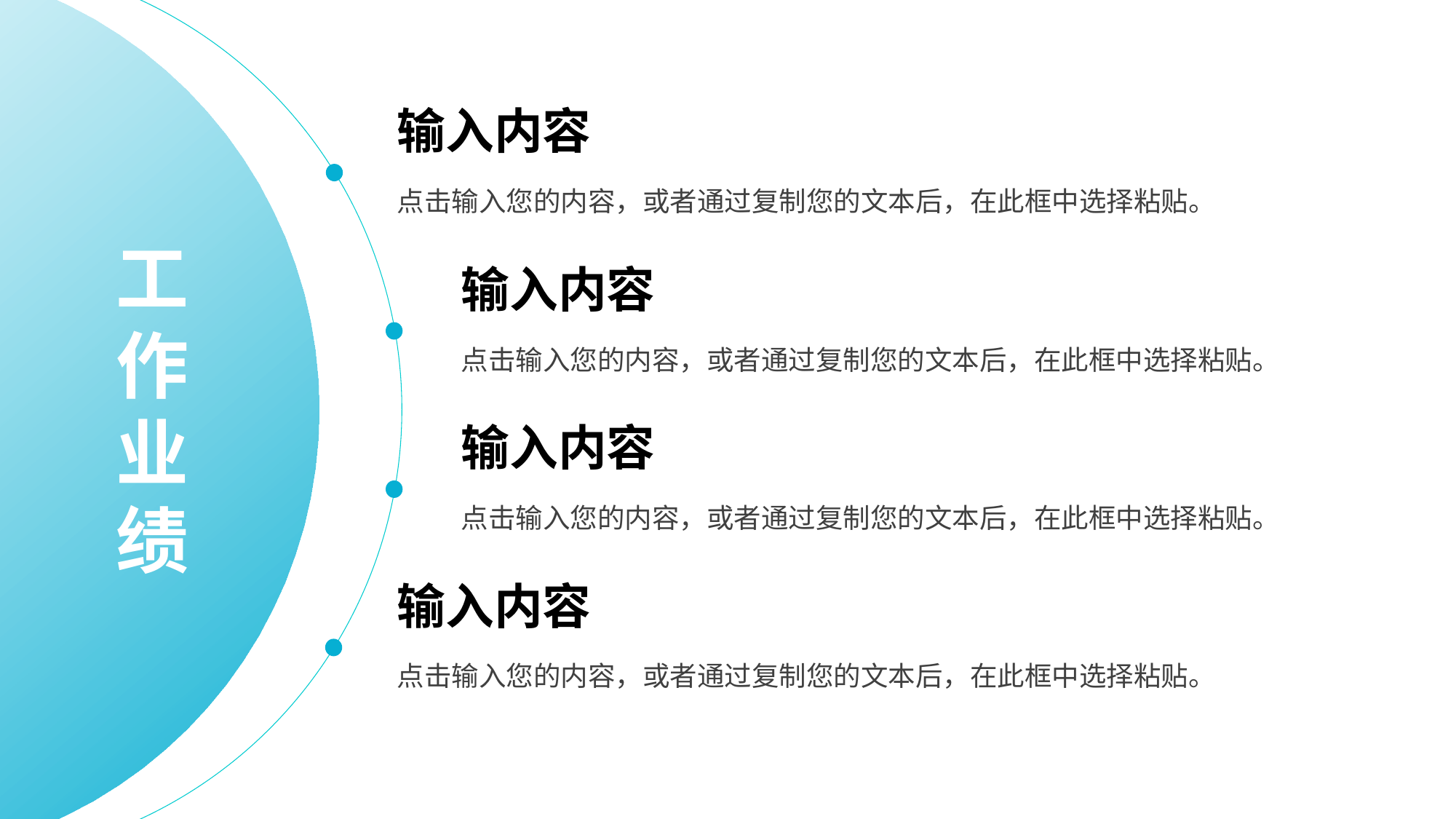

输入内容
点击输入您的内容，或者通过复制您的文本后，在此框中选择粘贴。

工作业绩
输入内容
点击输入您的内容，或者通过复制您的文本后，在此框中选择粘贴。

输入内容
点击输入您的内容，或者通过复制您的文本后，在此框中选择粘贴。

输入内容
点击输入您的内容，或者通过复制您的文本后，在此框中选择粘贴。